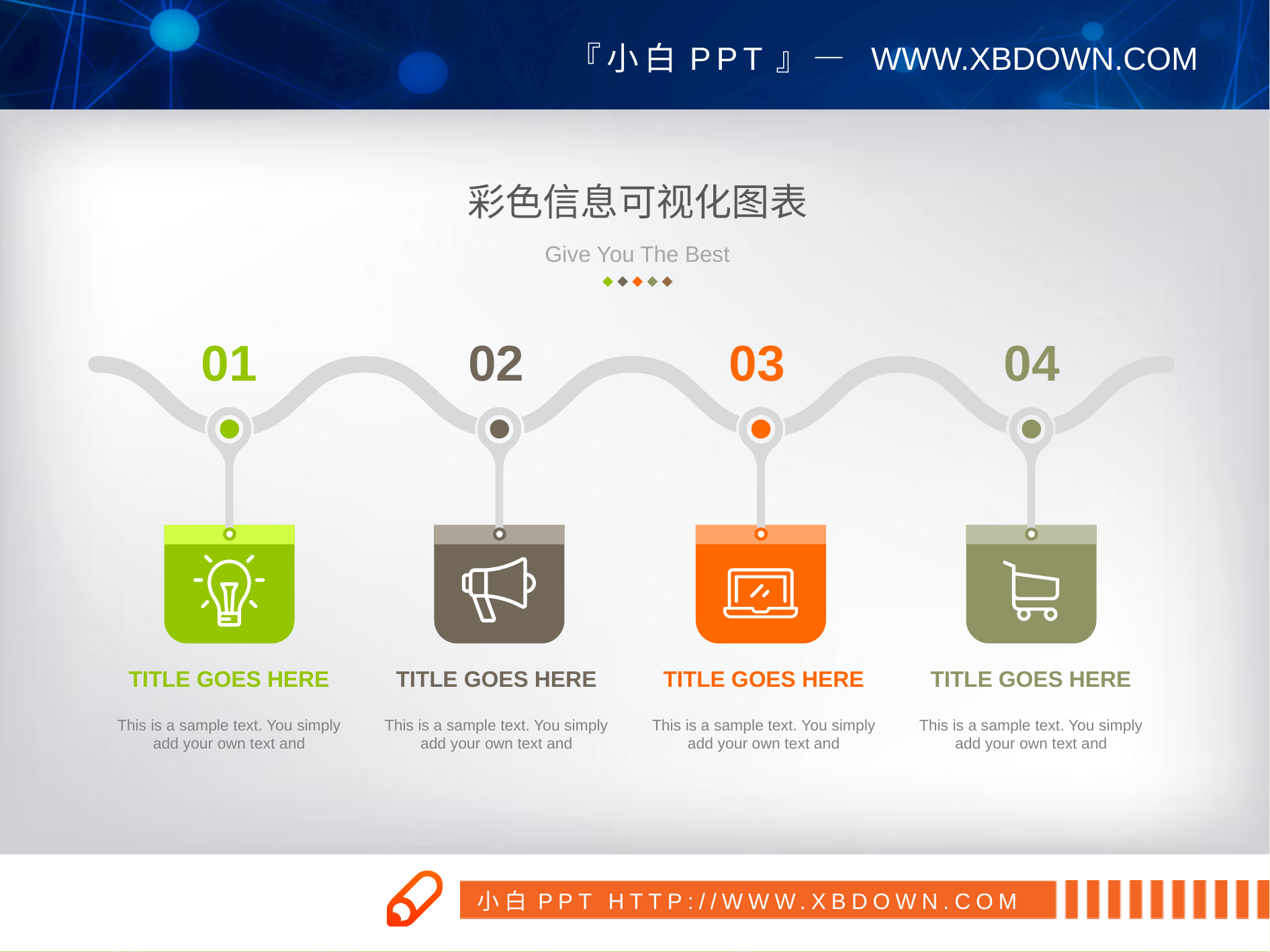

彩色信息可视化图表
Give You The Best

01
02
03
04

TITLE GOES HERE
This is a sample text. You simply add your own text and
TITLE GOES HERE
This is a sample text. You simply add your own text and
TITLE GOES HERE
This is a sample text. You simply add your own text and
TITLE GOES HERE
This is a sample text. You simply add your own text and